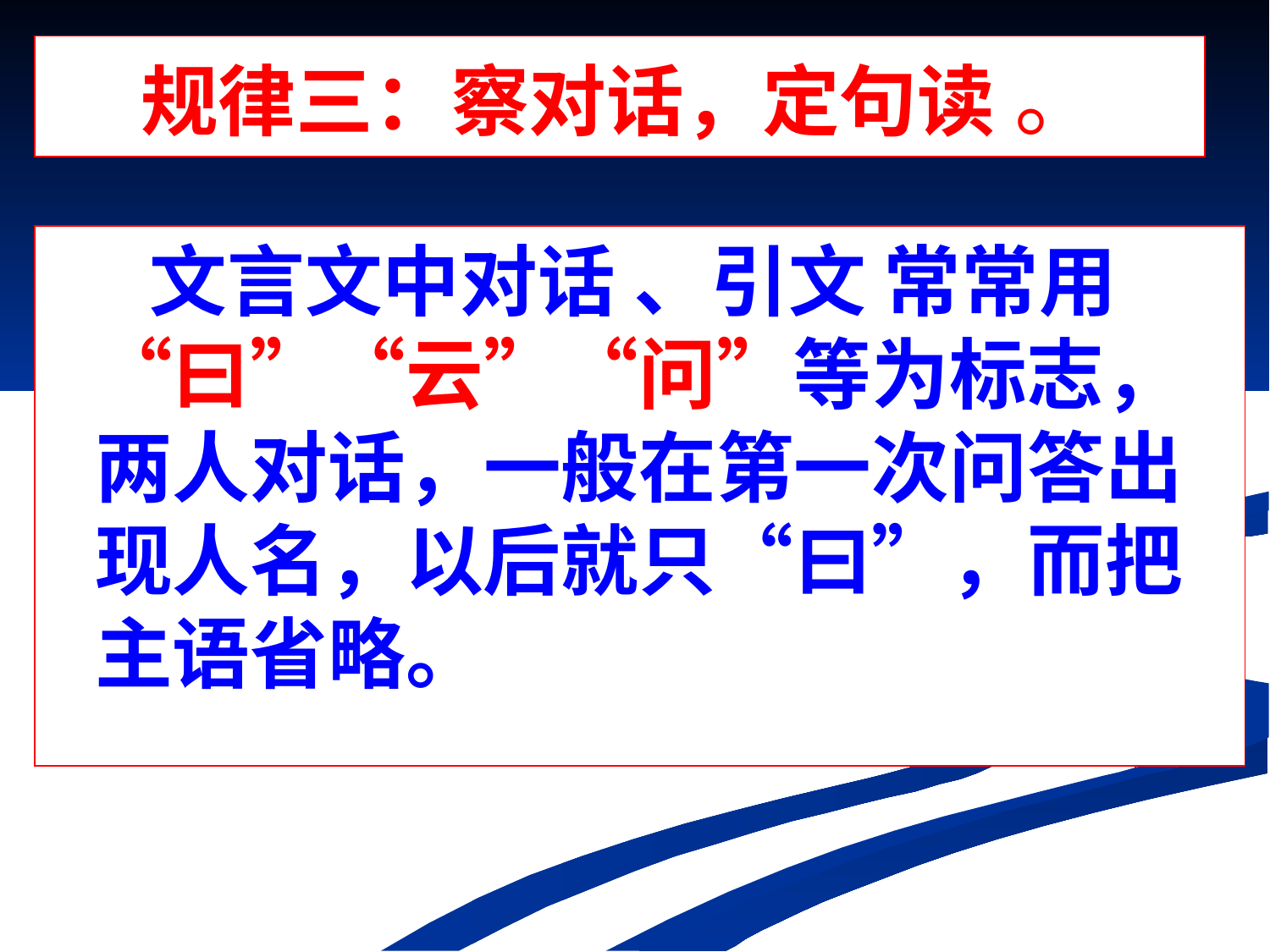

# 规律三：察对话，定句读 。
       文言文中对话 、引文 常常用“曰”“云”“问”等为标志，两人对话，一般在第一次问答出现人名，以后就只“曰”，而把主语省略。